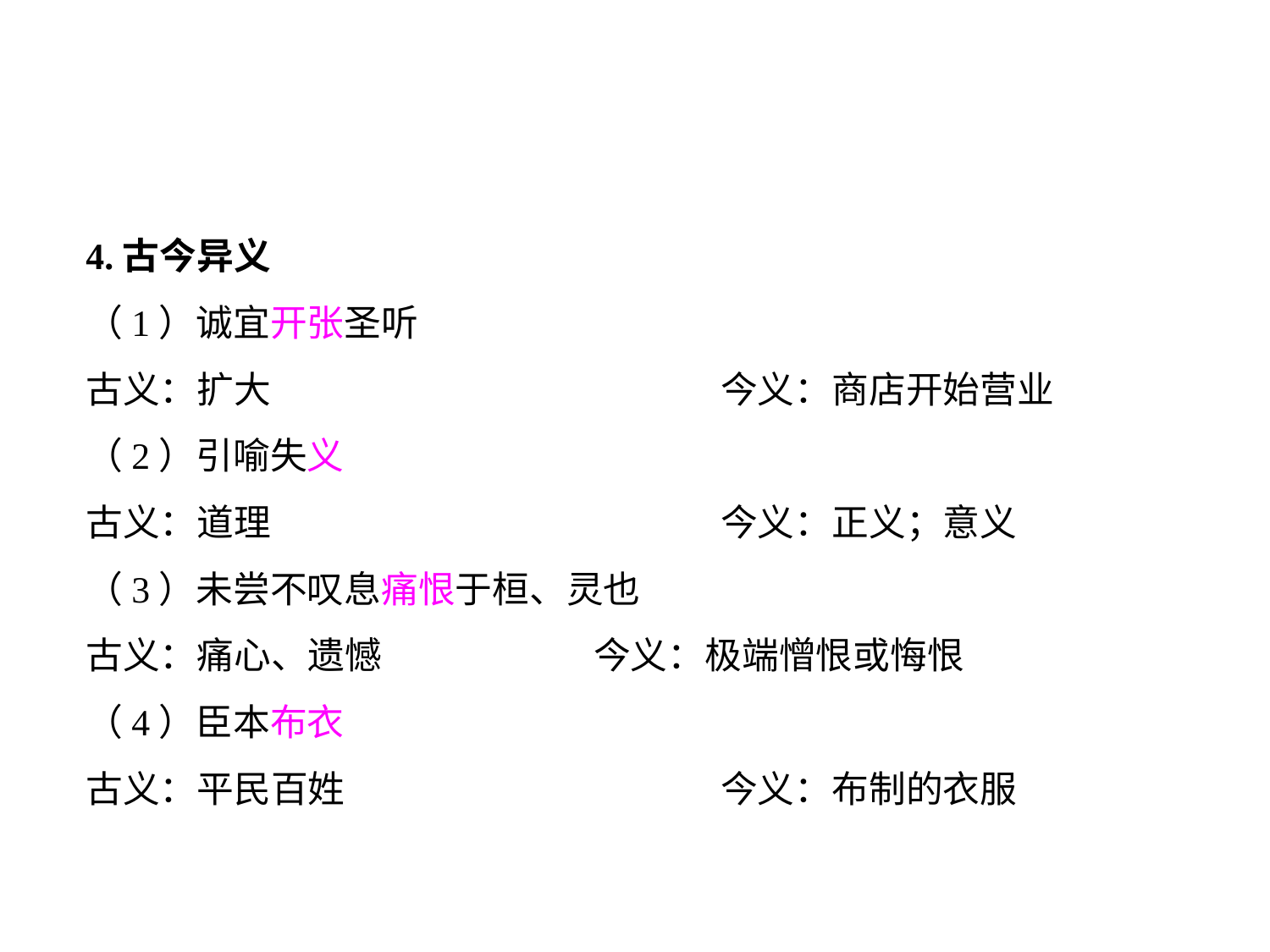

4.古今异义
（1）诚宜开张圣听
古义：扩大				今义：商店开始营业
（2）引喻失义
古义：道理				今义：正义；意义
（3）未尝不叹息痛恨于桓、灵也
古义：痛心、遗憾		今义：极端憎恨或悔恨
（4）臣本布衣
古义：平民百姓			今义：布制的衣服